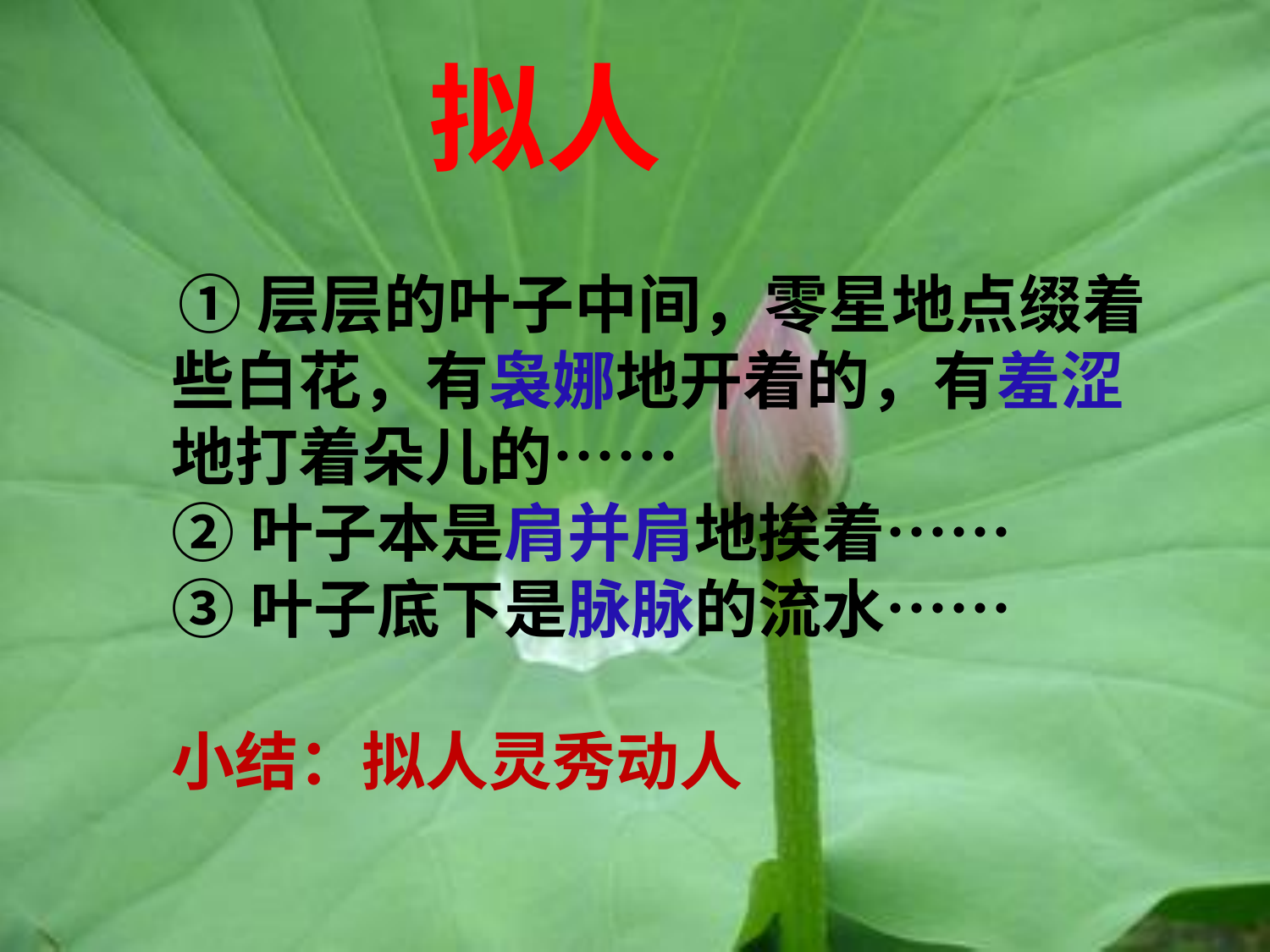

拟人
 ①层层的叶子中间，零星地点缀着些白花，有袅娜地开着的，有羞涩地打着朵儿的……
②叶子本是肩并肩地挨着……
③叶子底下是脉脉的流水……

小结：拟人灵秀动人